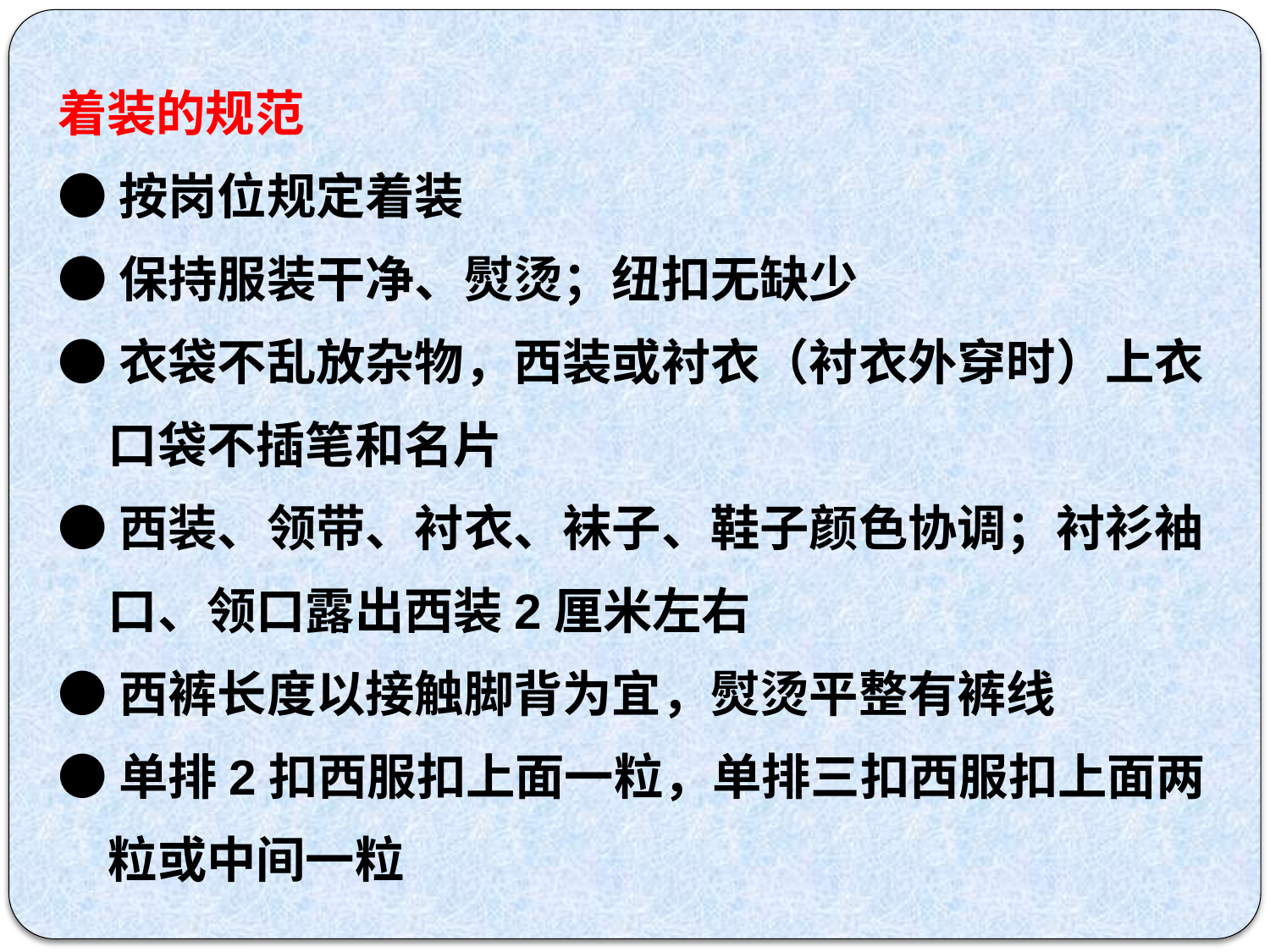

着装的规范
●按岗位规定着装
●保持服装干净、熨烫；纽扣无缺少
●衣袋不乱放杂物，西装或衬衣（衬衣外穿时）上衣口袋不插笔和名片
●西装、领带、衬衣、袜子、鞋子颜色协调；衬衫袖口、领口露出西装2厘米左右
●西裤长度以接触脚背为宜，熨烫平整有裤线
●单排2扣西服扣上面一粒，单排三扣西服扣上面两粒或中间一粒